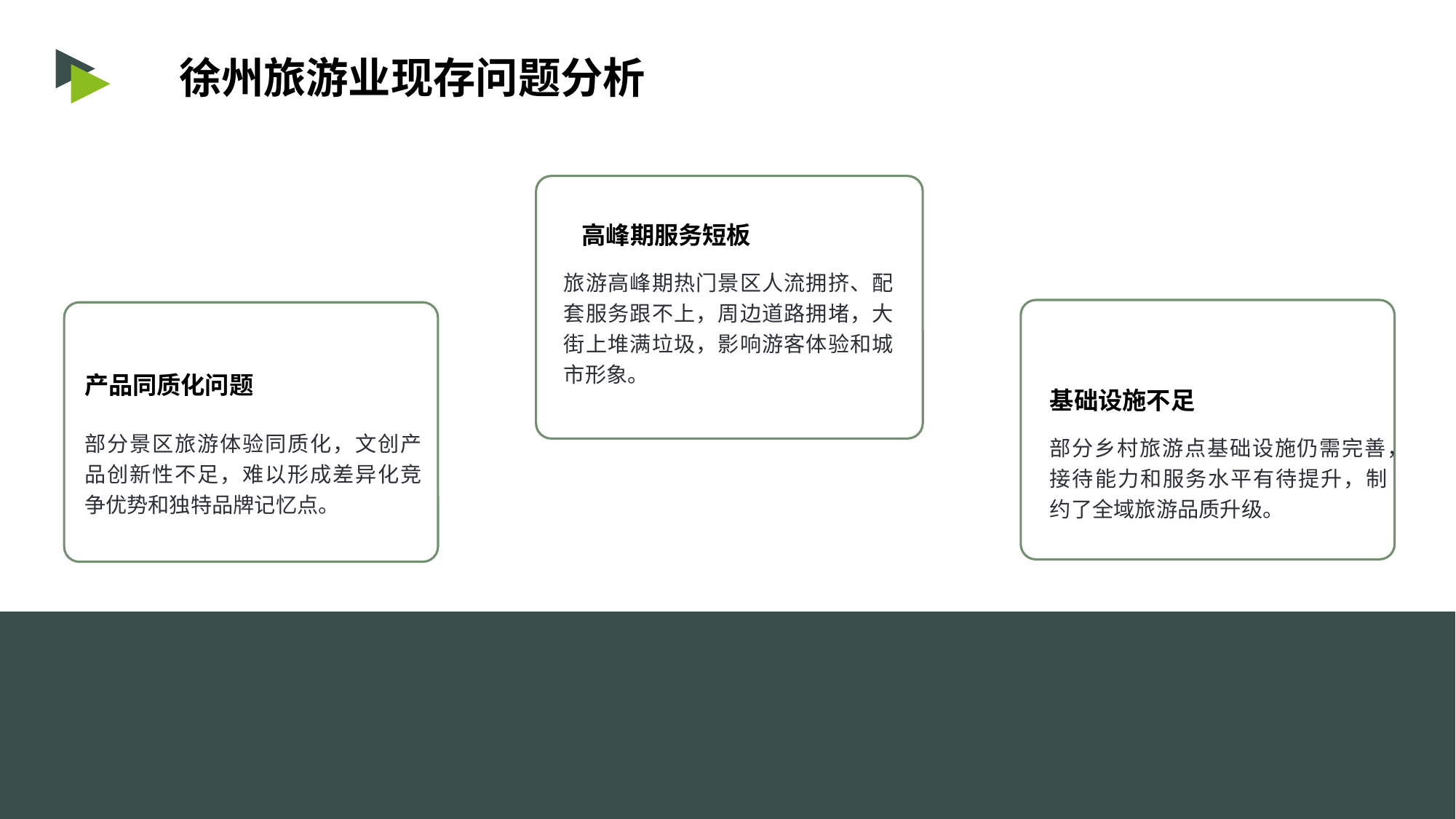

徐州旅游业现存问题分析

高峰期服务短板
旅游高峰期热门景区人流拥挤、配套服务跟不上，周边道路拥堵，大街上堆满垃圾，影响游客体验和城市形象。

产品同质化问题
基础设施不足
部分景区旅游体验同质化，文创产品创新性不足，难以形成差异化竞争优势和独特品牌记忆点。
部分乡村旅游点基础设施仍需完善，接待能力和服务水平有待提升，制约了全域旅游品质升级。